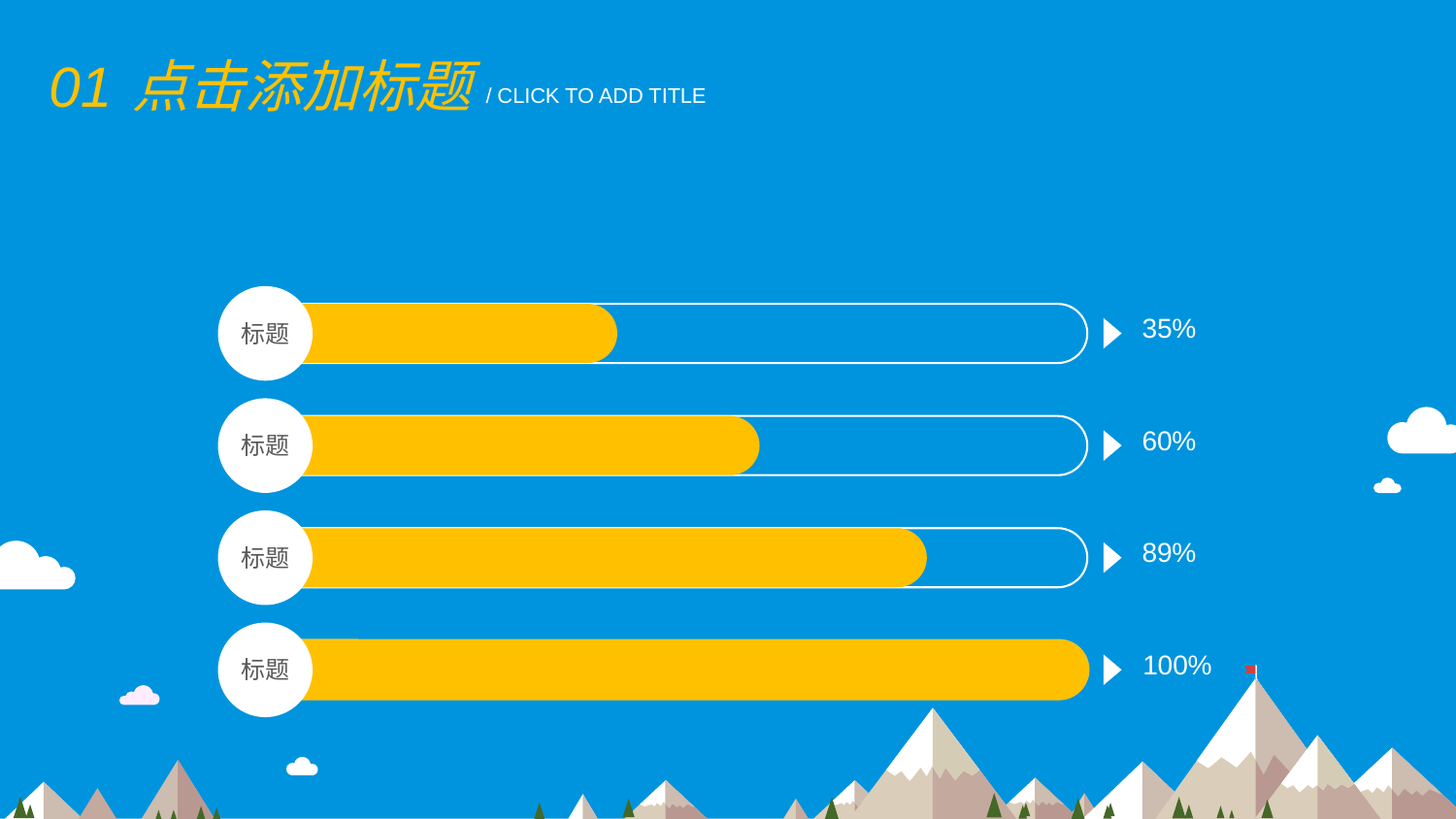

01
点击添加标题
/ CLICK TO ADD TITLE

标题

35%

60%

89%

100%

标题

标题

标题